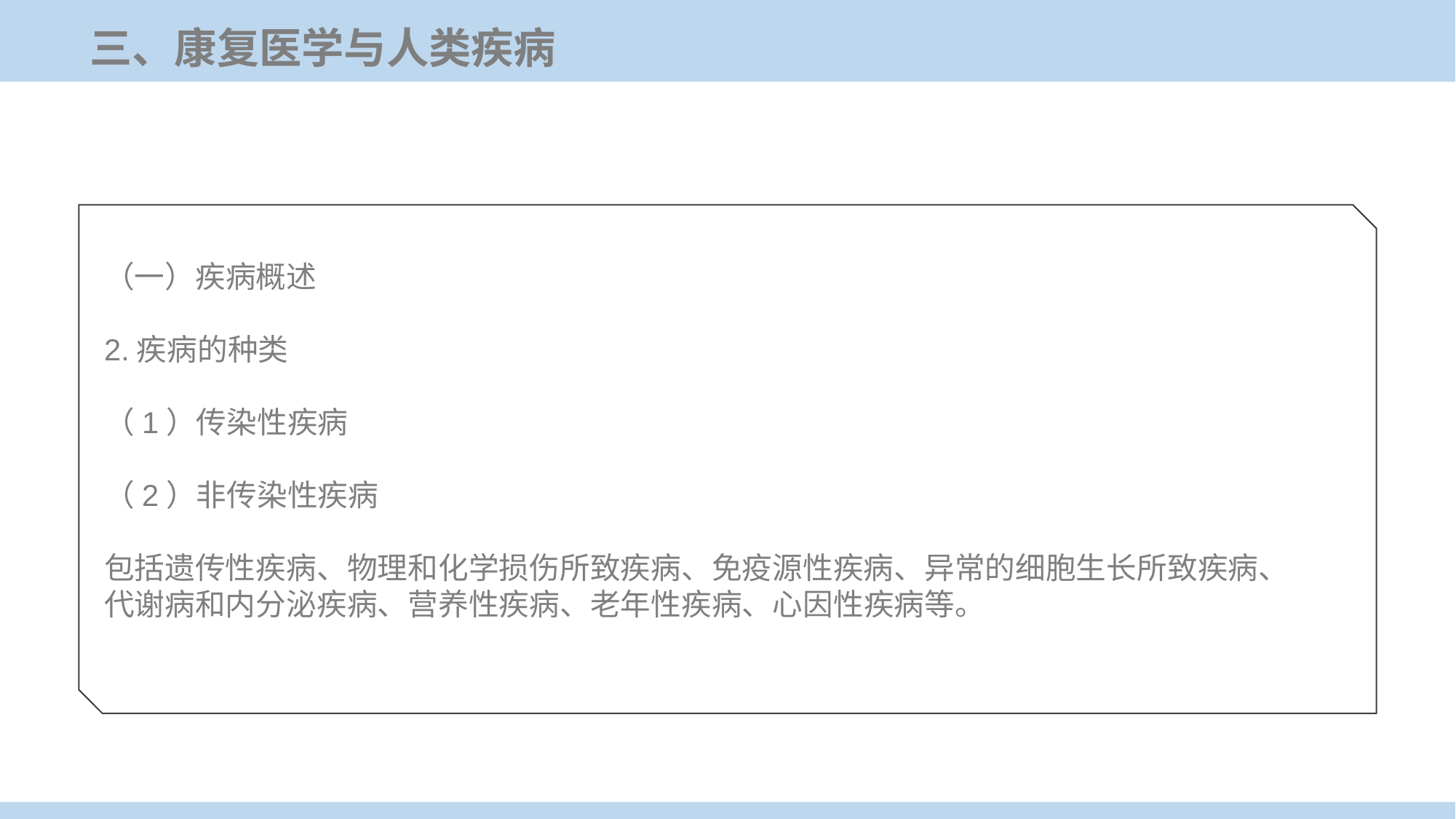

三、康复医学与人类疾病

（一）疾病概述

2.疾病的种类

（1）传染性疾病

（2）非传染性疾病

包括遗传性疾病、物理和化学损伤所致疾病、免疫源性疾病、异常的细胞生长所致疾病、代谢病和内分泌疾病、营养性疾病、老年性疾病、心因性疾病等。